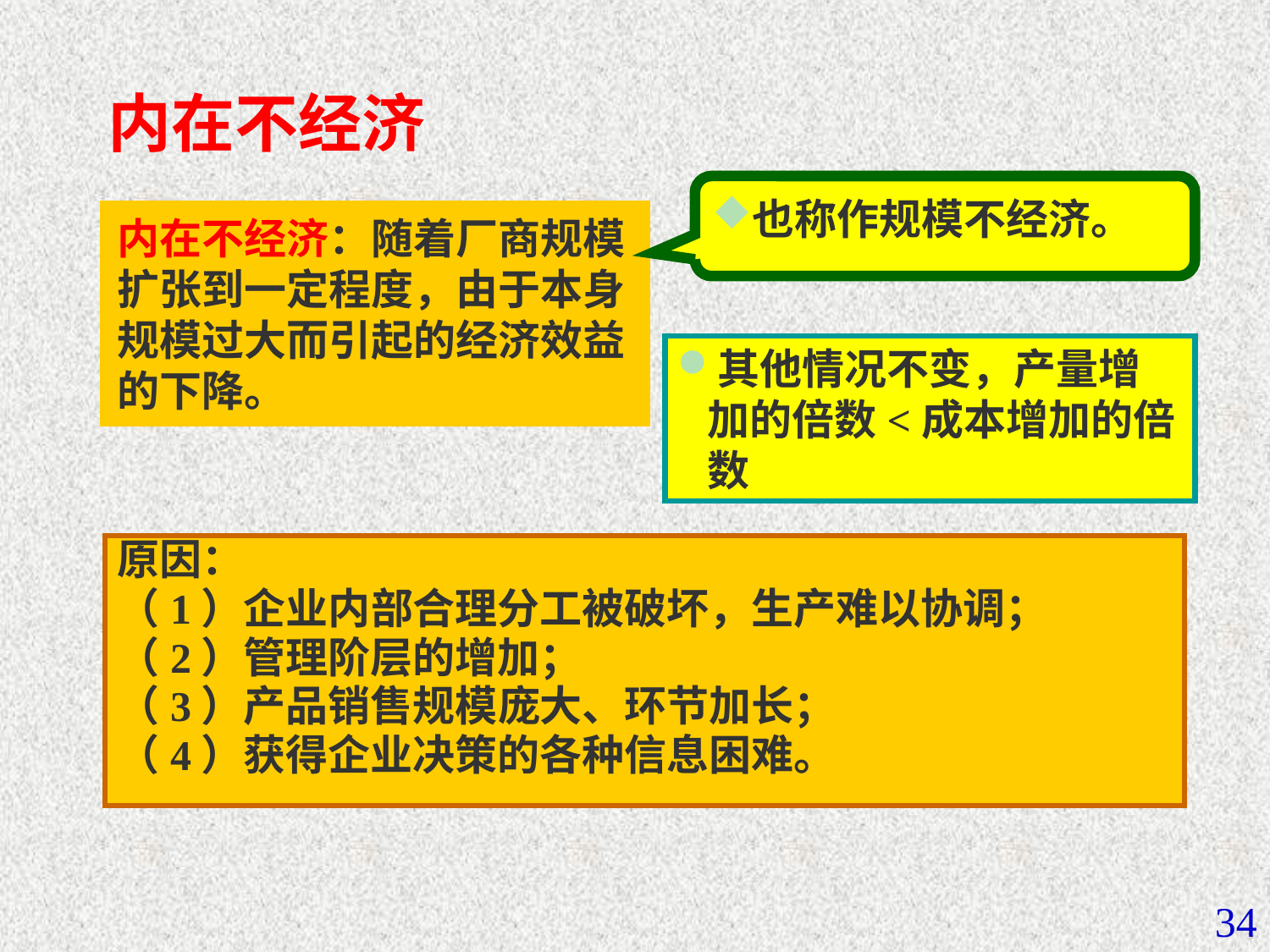

# 内在不经济
也称作规模不经济。
内在不经济：随着厂商规模扩张到一定程度，由于本身规模过大而引起的经济效益的下降。
其他情况不变，产量增加的倍数<成本增加的倍数
原因：
（1）企业内部合理分工被破坏，生产难以协调；
（2）管理阶层的增加；
（3）产品销售规模庞大、环节加长；
（4）获得企业决策的各种信息困难。
34